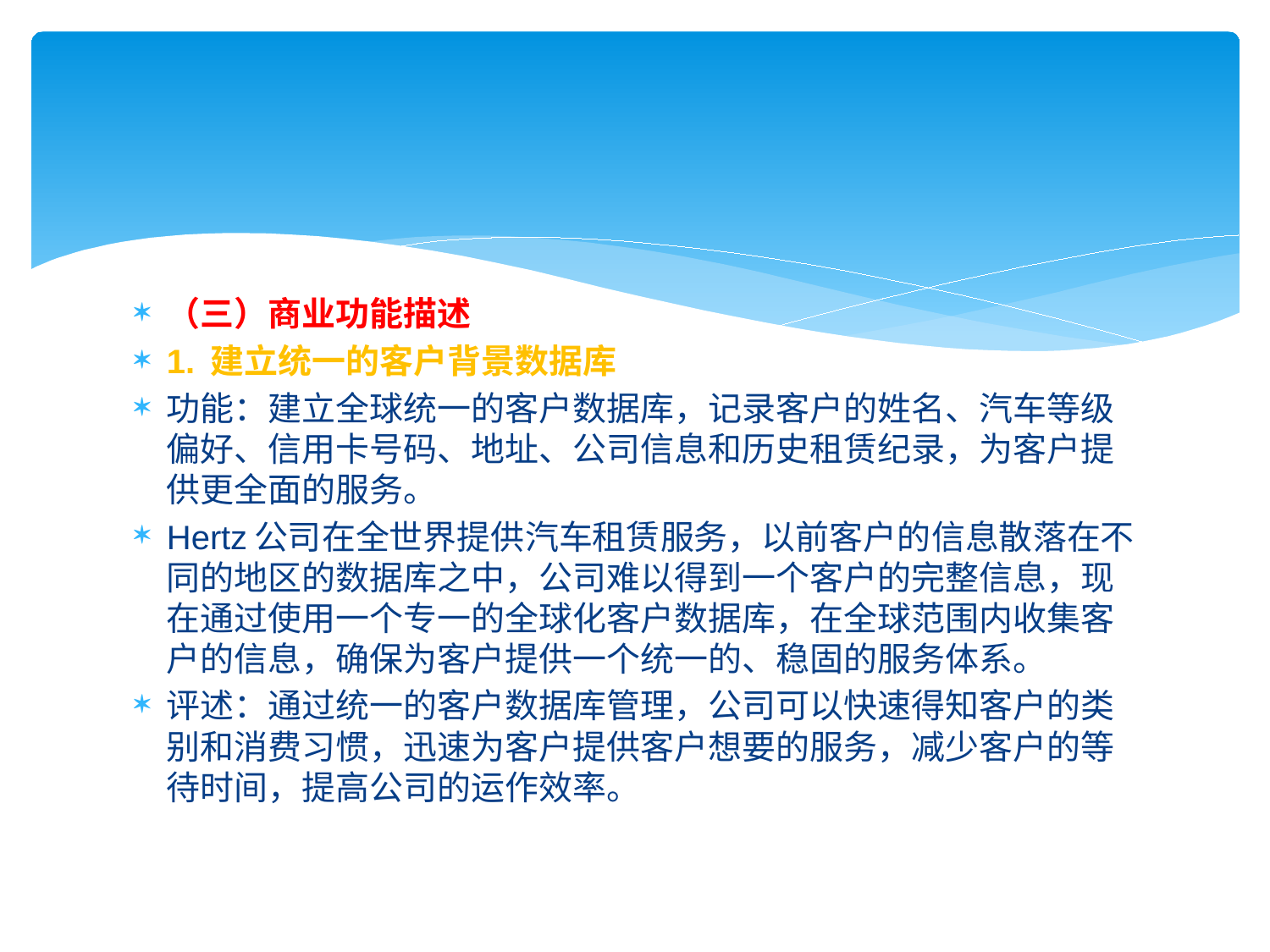

（三）商业功能描述
1. 建立统一的客户背景数据库
功能：建立全球统一的客户数据库，记录客户的姓名、汽车等级偏好、信用卡号码、地址、公司信息和历史租赁纪录，为客户提供更全面的服务。
Hertz公司在全世界提供汽车租赁服务，以前客户的信息散落在不同的地区的数据库之中，公司难以得到一个客户的完整信息，现在通过使用一个专一的全球化客户数据库，在全球范围内收集客户的信息，确保为客户提供一个统一的、稳固的服务体系。
评述：通过统一的客户数据库管理，公司可以快速得知客户的类别和消费习惯，迅速为客户提供客户想要的服务，减少客户的等待时间，提高公司的运作效率。